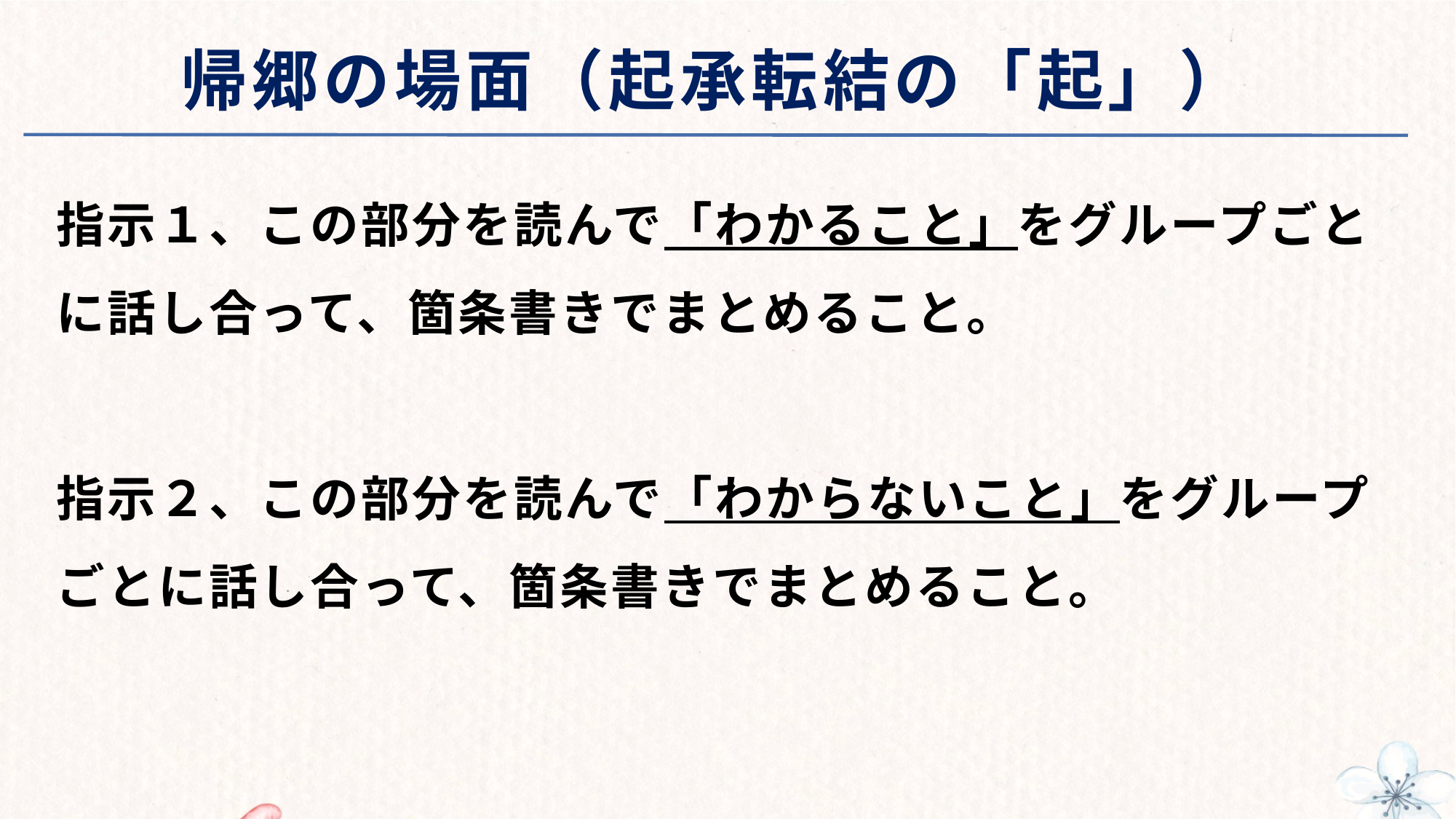

# 帰郷の場面（起承転結の「起」）

指示１、この部分を読んで「わかること」をグループごとに話し合って、箇条書きでまとめること。

指示２、この部分を読んで「わからないこと」をグループごとに話し合って、箇条書きでまとめること。